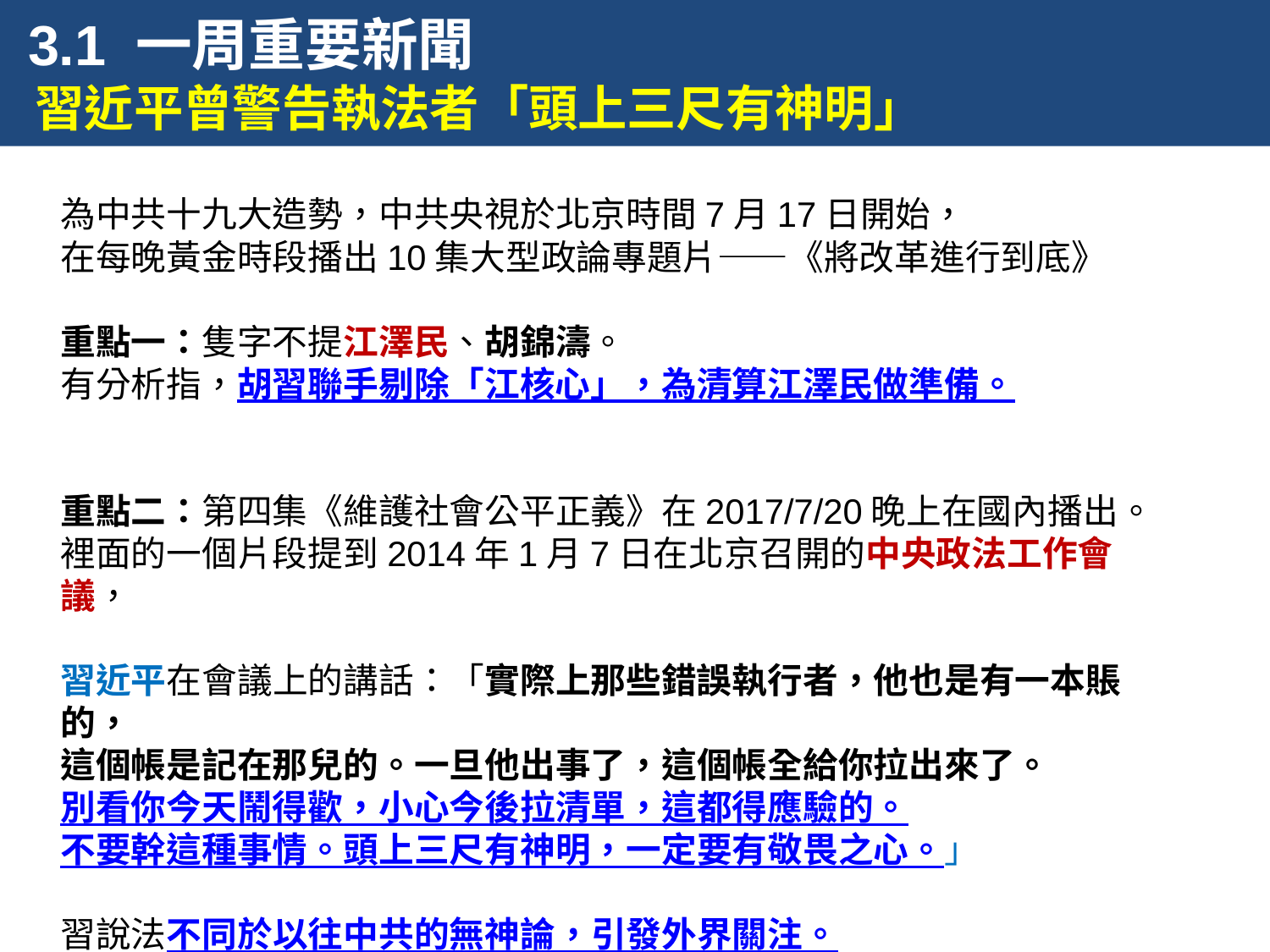

3.1 一周重要新聞
 習近平曾警告執法者「頭上三尺有神明」
為中共十九大造勢，中共央視於北京時間7月17日開始，
在每晚黃金時段播出10集大型政論專題片——《將改革進行到底》

重點一：隻字不提江澤民、胡錦濤。
有分析指，胡習聯手剔除「江核心」，為清算江澤民做準備。

重點二：第四集《維護社會公平正義》在2017/7/20晚上在國內播出。
裡面的一個片段提到2014年1月7日在北京召開的中央政法工作會議，

習近平在會議上的講話：「實際上那些錯誤執行者，他也是有一本賬的，
這個帳是記在那兒的。一旦他出事了，這個帳全給你拉出來了。
別看你今天鬧得歡，小心今後拉清單，這都得應驗的。
不要幹這種事情。頭上三尺有神明，一定要有敬畏之心。」

習說法不同於以往中共的無神論，引發外界關注。